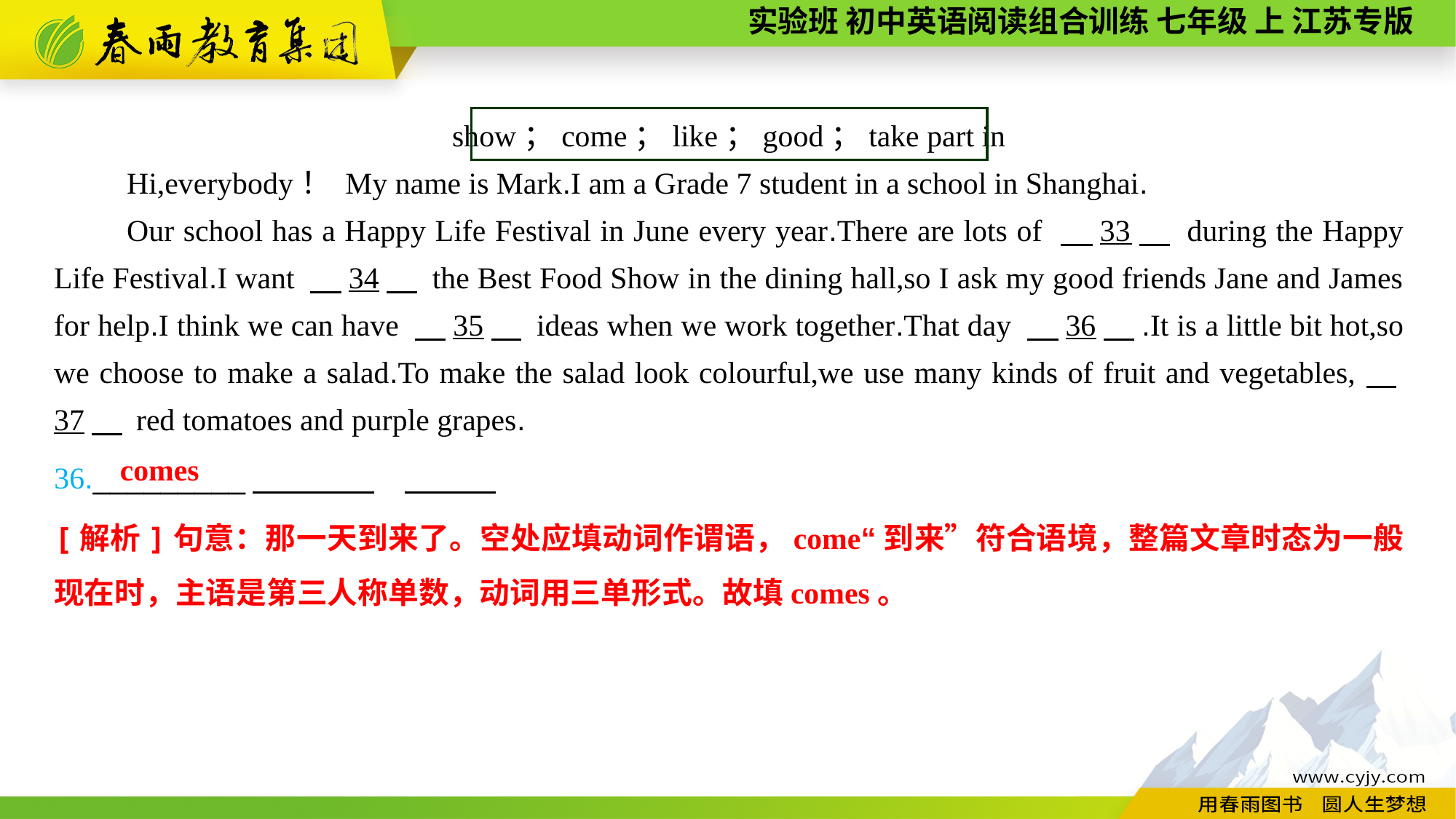

show；come；like；good；take part in
Hi,everybody！ My name is Mark.I am a Grade 7 student in a school in Shanghai.
Our school has a Happy Life Festival in June every year.There are lots of 　33　 during the Happy Life Festival.I want 　34　 the Best Food Show in the dining hall,so I ask my good friends Jane and James for help.I think we can have 　35　 ideas when we work together.That day 　36　.It is a little bit hot,so we choose to make a salad.To make the salad look colourful,we use many kinds of fruit and vegetables,　37　 red tomatoes and purple grapes.

36._________
comes
[解析]句意：那一天到来了。空处应填动词作谓语，come“到来”符合语境，整篇文章时态为一般现在时，主语是第三人称单数，动词用三单形式。故填comes。